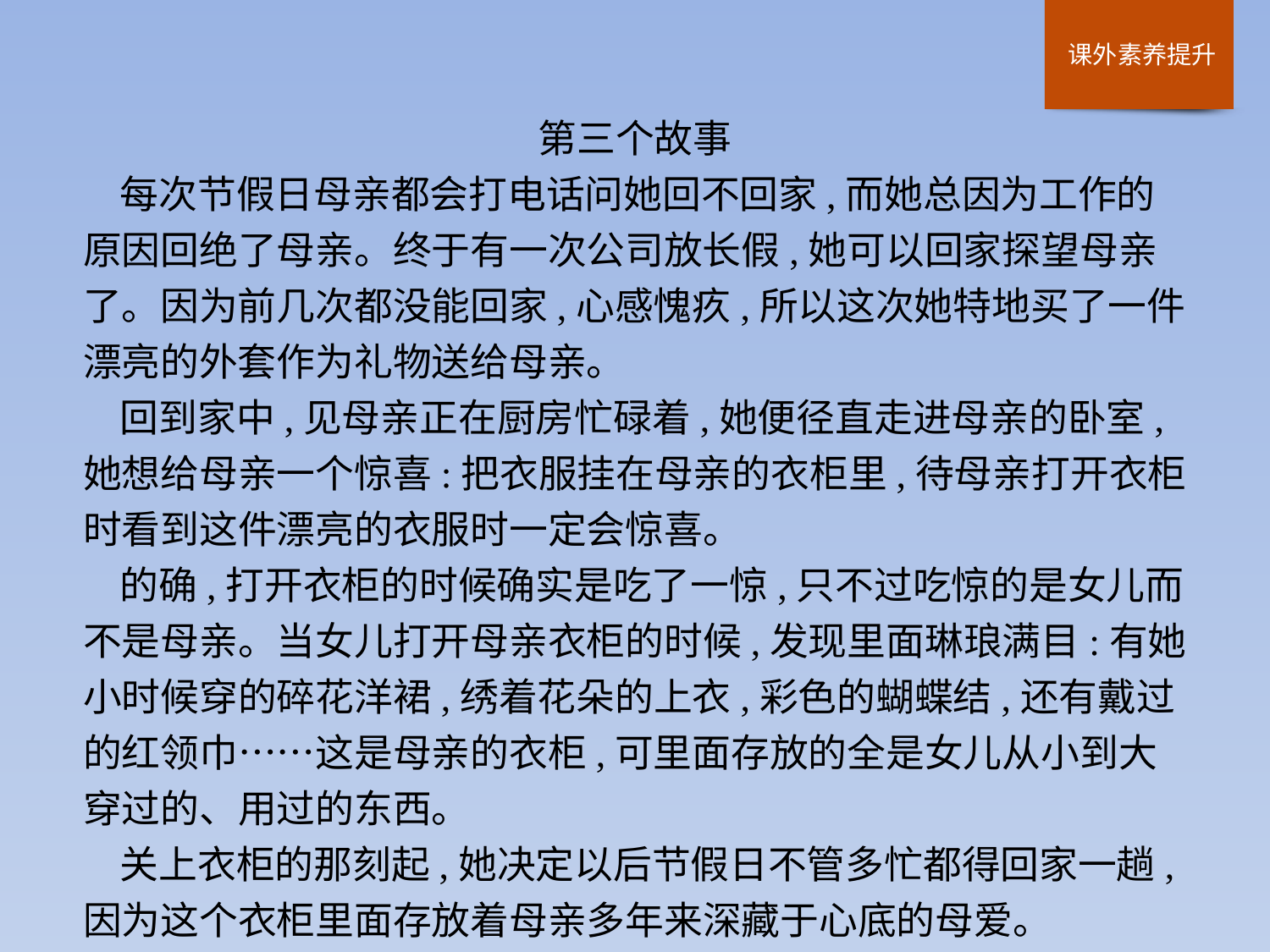

第三个故事
每次节假日母亲都会打电话问她回不回家,而她总因为工作的原因回绝了母亲。终于有一次公司放长假,她可以回家探望母亲了。因为前几次都没能回家,心感愧疚,所以这次她特地买了一件漂亮的外套作为礼物送给母亲。
回到家中,见母亲正在厨房忙碌着,她便径直走进母亲的卧室,她想给母亲一个惊喜:把衣服挂在母亲的衣柜里,待母亲打开衣柜时看到这件漂亮的衣服时一定会惊喜。
的确,打开衣柜的时候确实是吃了一惊,只不过吃惊的是女儿而不是母亲。当女儿打开母亲衣柜的时候,发现里面琳琅满目:有她小时候穿的碎花洋裙,绣着花朵的上衣,彩色的蝴蝶结,还有戴过的红领巾……这是母亲的衣柜,可里面存放的全是女儿从小到大穿过的、用过的东西。
关上衣柜的那刻起,她决定以后节假日不管多忙都得回家一趟,因为这个衣柜里面存放着母亲多年来深藏于心底的母爱。